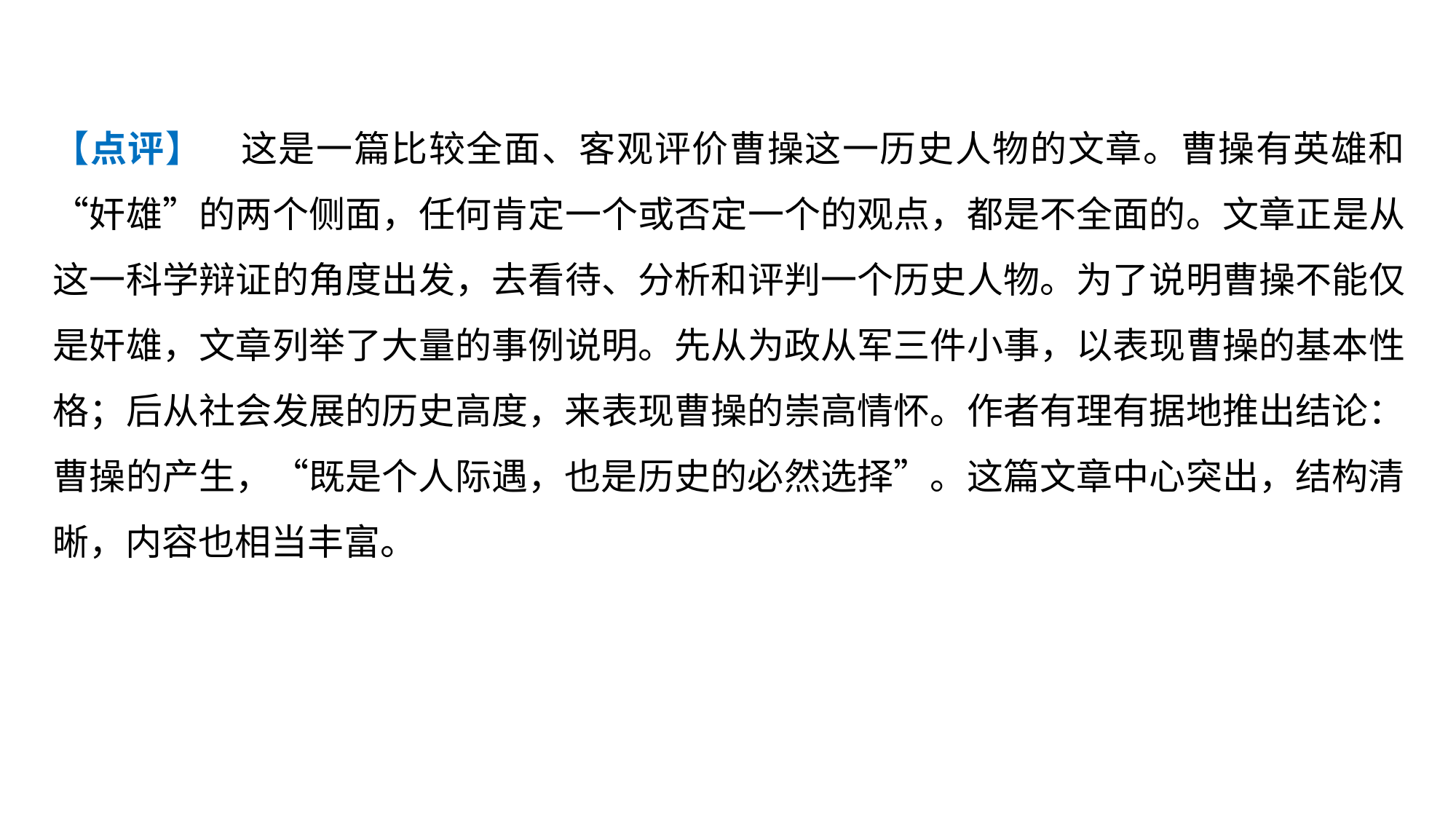

【点评】　这是一篇比较全面、客观评价曹操这一历史人物的文章。曹操有英雄和“奸雄”的两个侧面，任何肯定一个或否定一个的观点，都是不全面的。文章正是从这一科学辩证的角度出发，去看待、分析和评判一个历史人物。为了说明曹操不能仅是奸雄，文章列举了大量的事例说明。先从为政从军三件小事，以表现曹操的基本性格；后从社会发展的历史高度，来表现曹操的崇高情怀。作者有理有据地推出结论：曹操的产生，“既是个人际遇，也是历史的必然选择”。这篇文章中心突出，结构清晰，内容也相当丰富。